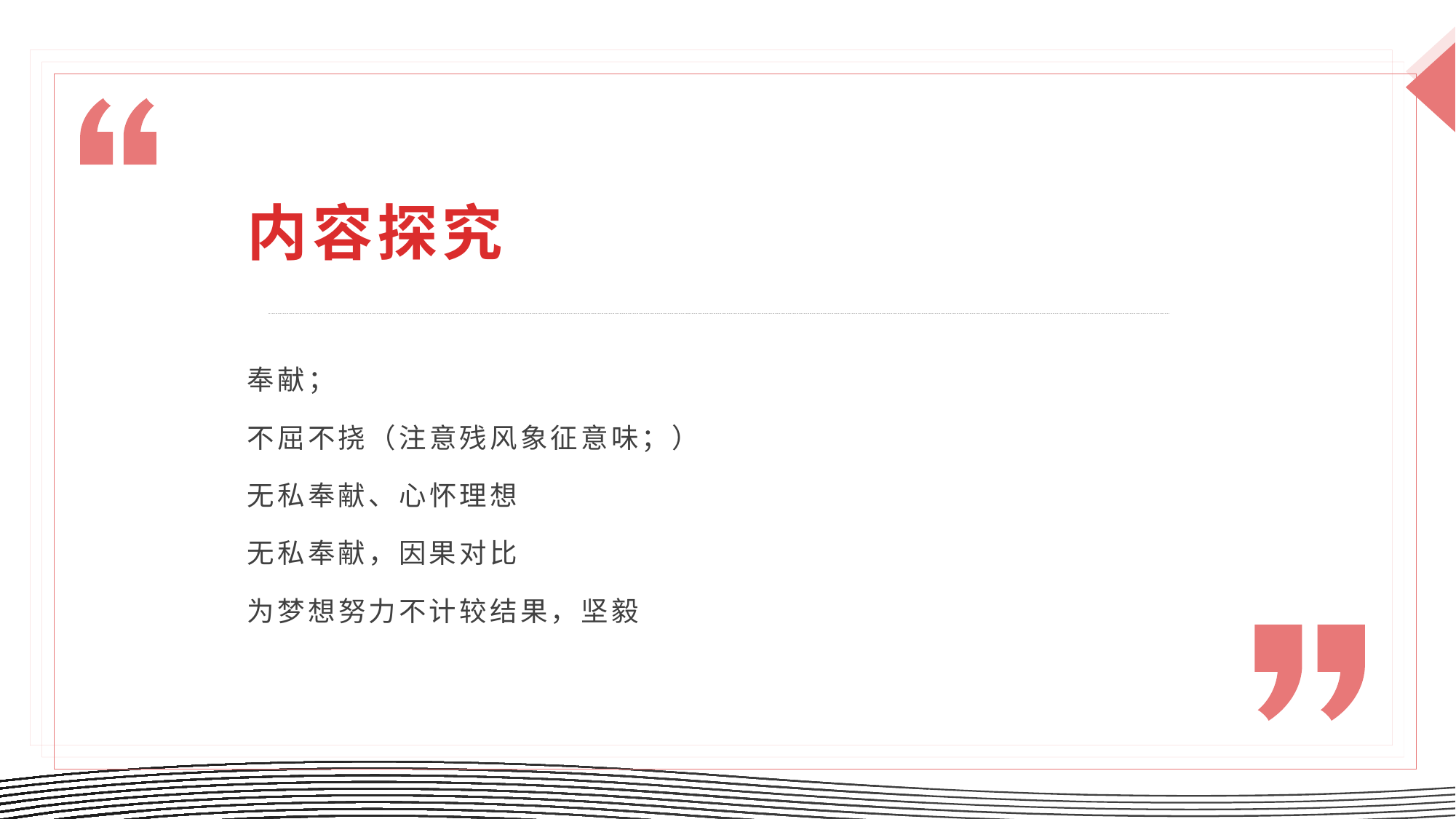

内容探究
奉献；
不屈不挠（注意残风象征意味；）
无私奉献、心怀理想
无私奉献，因果对比
为梦想努力不计较结果，坚毅